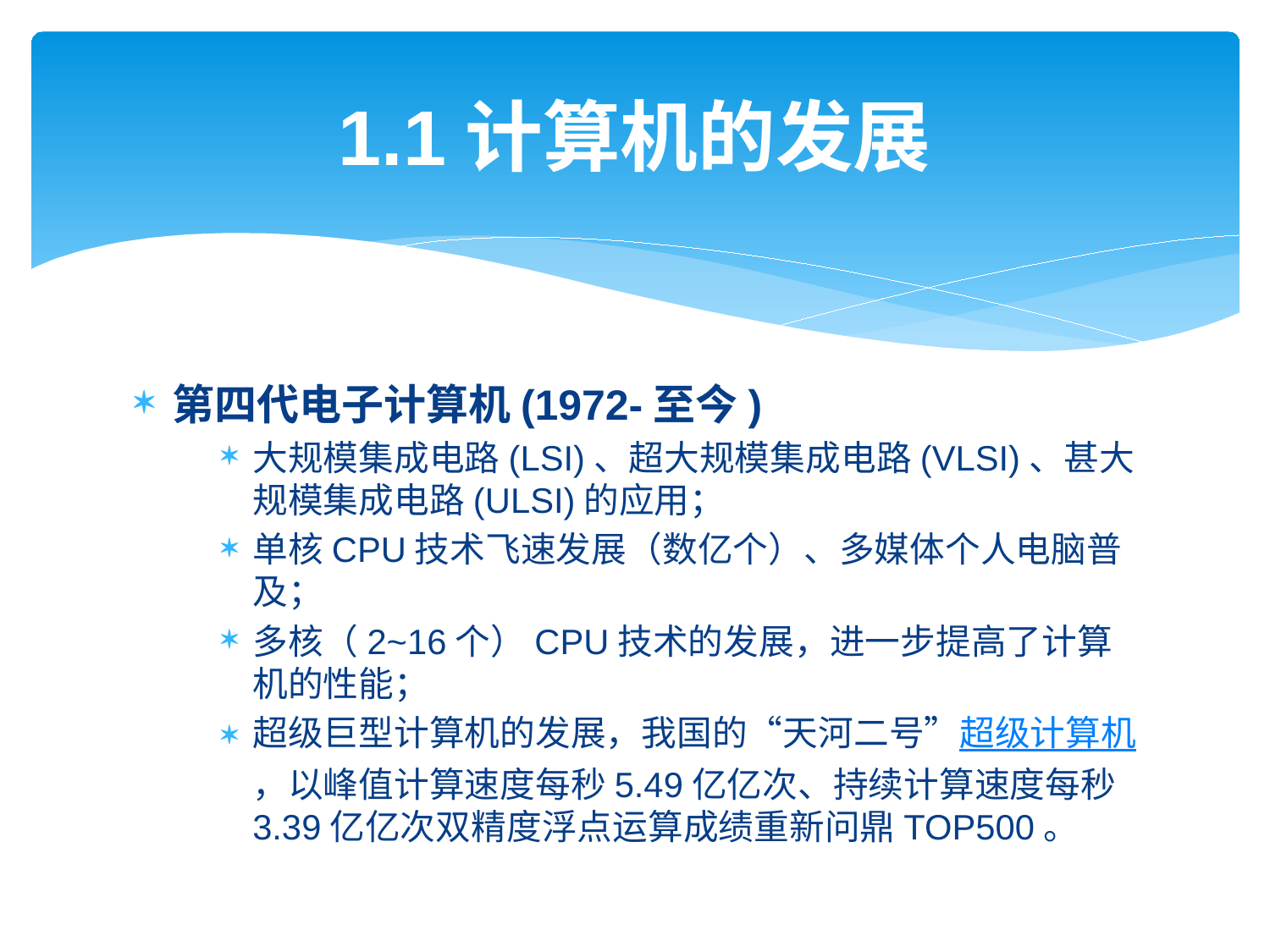

# 1.1计算机的发展
第四代电子计算机(1972-至今)
大规模集成电路(LSI)、超大规模集成电路(VLSI)、甚大规模集成电路(ULSI)的应用；
单核CPU技术飞速发展（数亿个）、多媒体个人电脑普及；
多核（2~16个）CPU技术的发展，进一步提高了计算机的性能；
超级巨型计算机的发展，我国的“天河二号”超级计算机，以峰值计算速度每秒5.49亿亿次、持续计算速度每秒3.39亿亿次双精度浮点运算成绩重新问鼎TOP500。